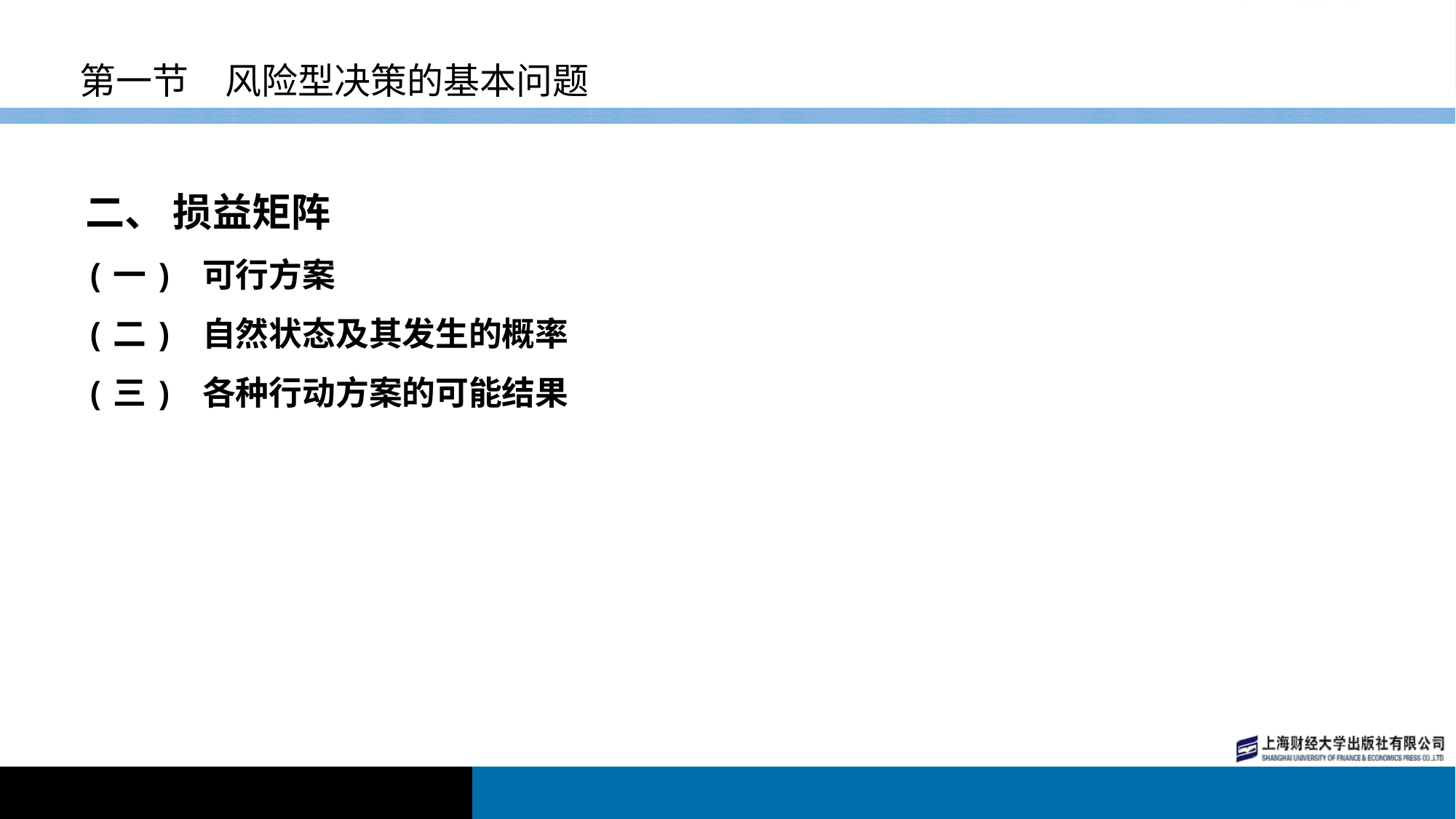

# 第一节　风险型决策的基本问题
二、 损益矩阵
(一) 可行方案
(二) 自然状态及其发生的概率
(三) 各种行动方案的可能结果
4